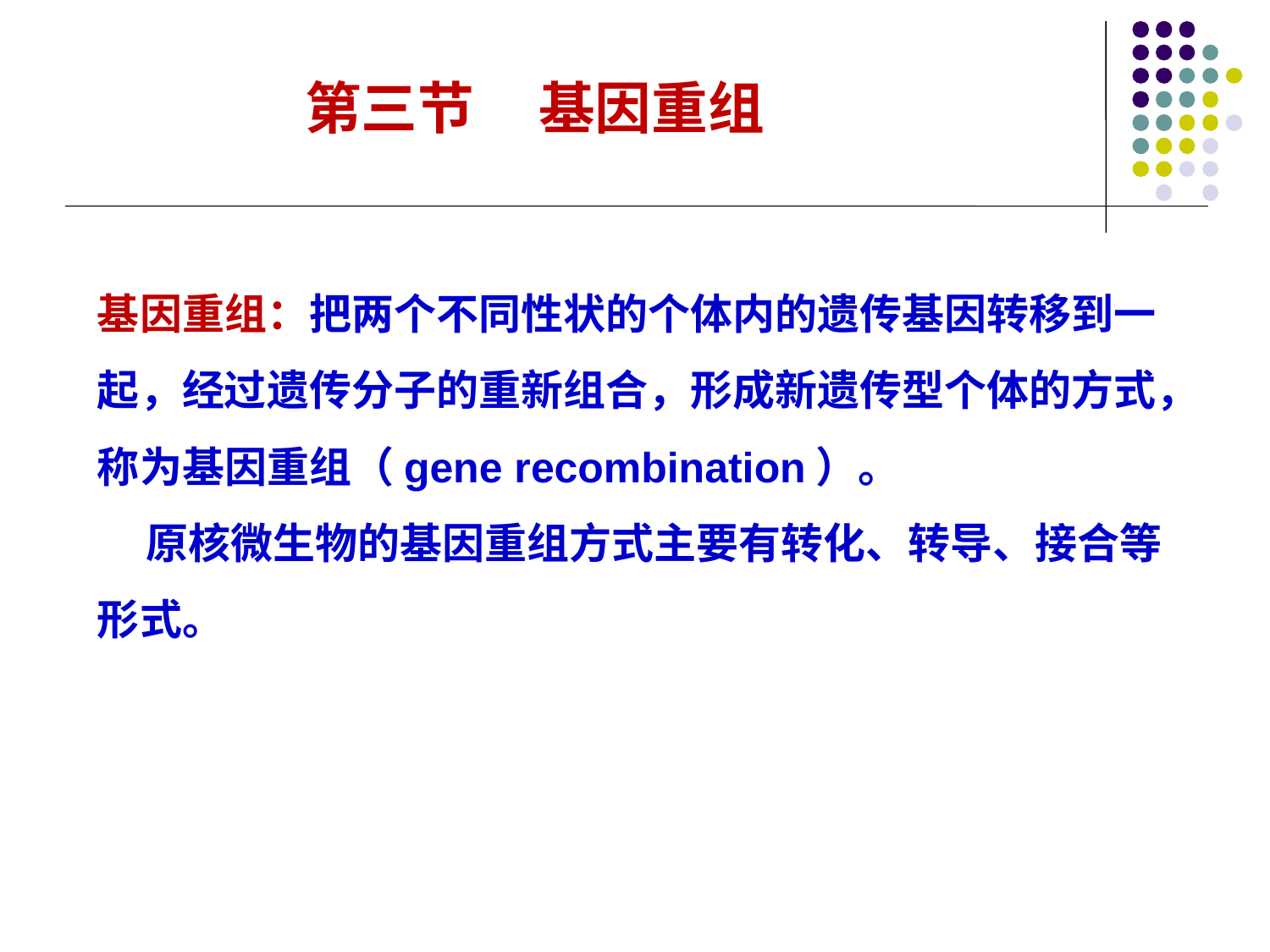

第三节     基因重组
基因重组：把两个不同性状的个体内的遗传基因转移到一起，经过遗传分子的重新组合，形成新遗传型个体的方式，称为基因重组（gene recombination）。
    原核微生物的基因重组方式主要有转化、转导、接合等形式。